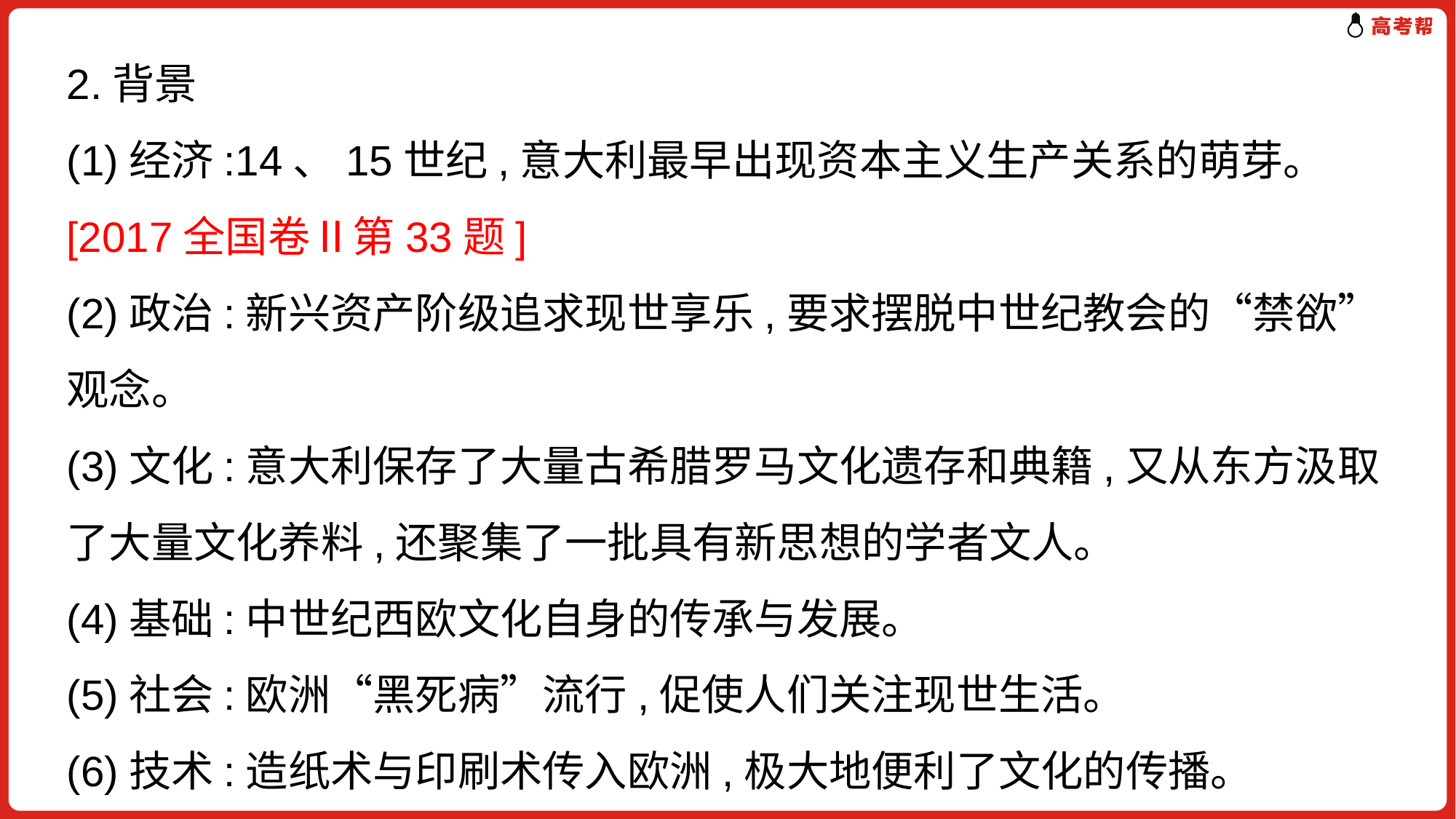

2.背景
(1)经济:14、15世纪,意大利最早出现资本主义生产关系的萌芽。[2017全国卷Ⅱ第33题]
(2)政治:新兴资产阶级追求现世享乐,要求摆脱中世纪教会的“禁欲”观念。
(3)文化:意大利保存了大量古希腊罗马文化遗存和典籍,又从东方汲取了大量文化养料,还聚集了一批具有新思想的学者文人。
(4)基础:中世纪西欧文化自身的传承与发展。
(5)社会:欧洲“黑死病”流行,促使人们关注现世生活。
(6)技术:造纸术与印刷术传入欧洲,极大地便利了文化的传播。